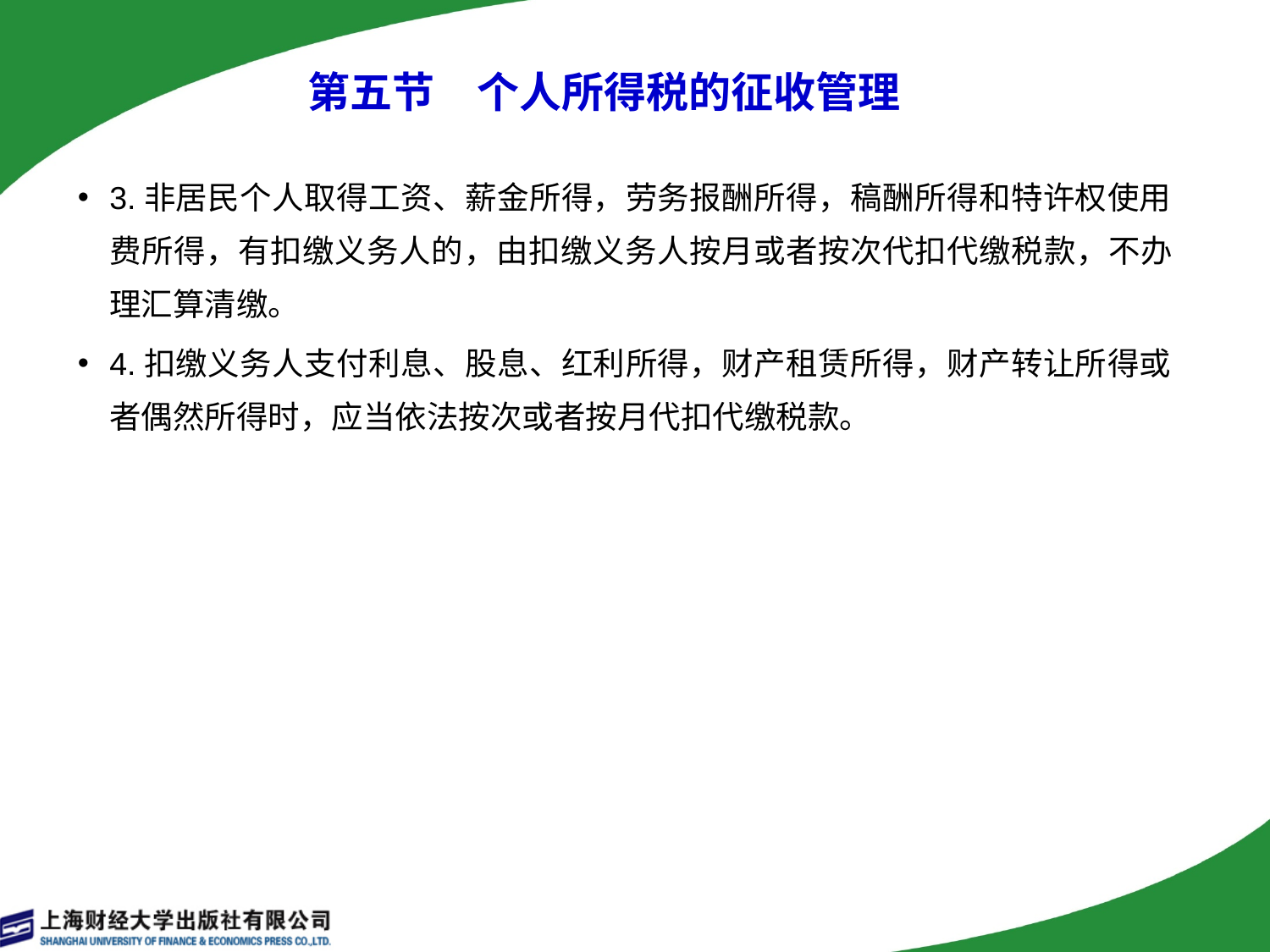

第五节　个人所得税的征收管理
3.非居民个人取得工资、薪金所得，劳务报酬所得，稿酬所得和特许权使用费所得，有扣缴义务人的，由扣缴义务人按月或者按次代扣代缴税款，不办理汇算清缴。
4.扣缴义务人支付利息、股息、红利所得，财产租赁所得，财产转让所得或者偶然所得时，应当依法按次或者按月代扣代缴税款。